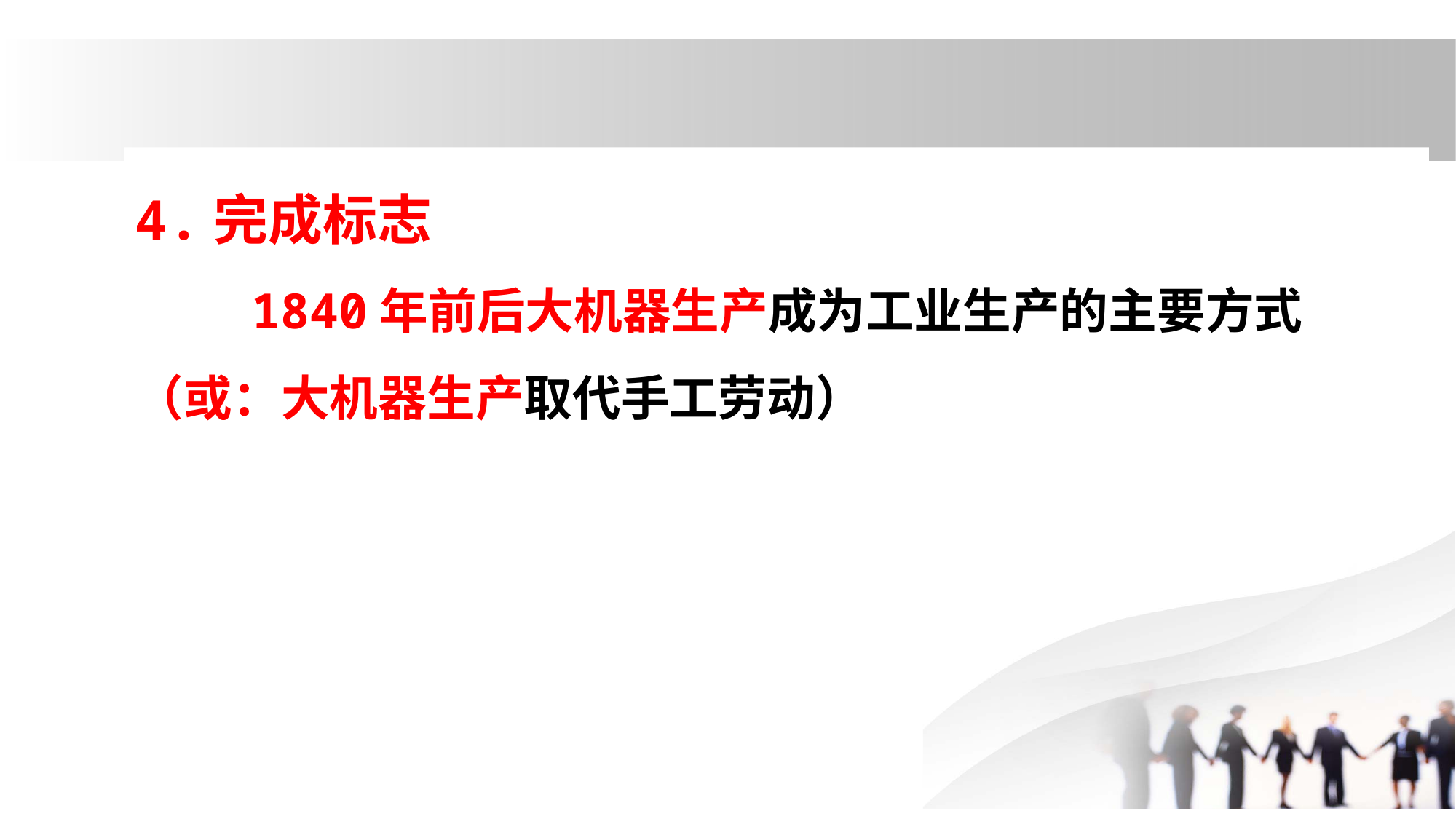

4.完成标志
    1840年前后大机器生产成为工业生产的主要方式（或：大机器生产取代手工劳动）